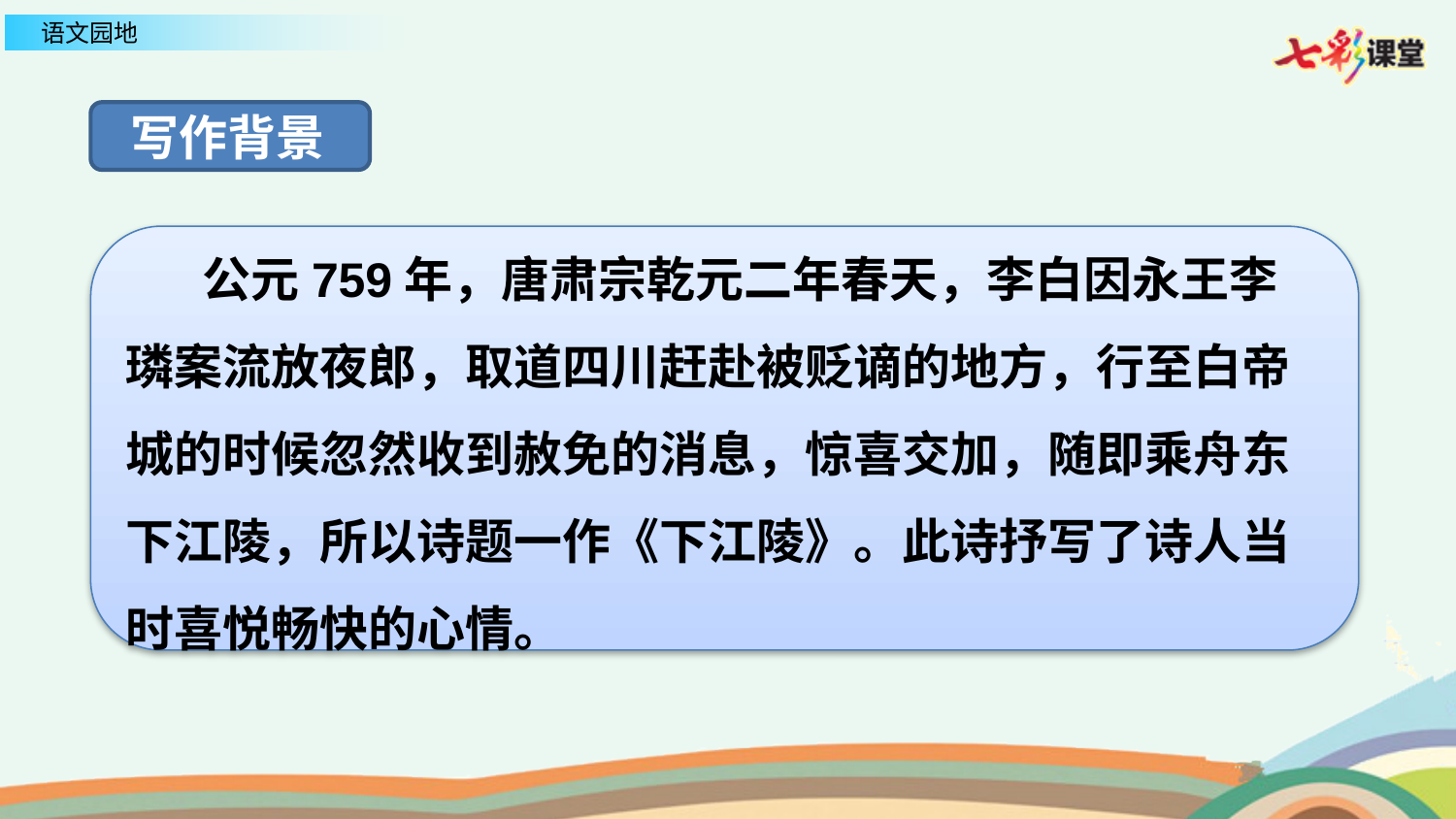

写作背景
      公元759年，唐肃宗乾元二年春天，李白因永王李璘案流放夜郎，取道四川赶赴被贬谪的地方，行至白帝城的时候忽然收到赦免的消息，惊喜交加，随即乘舟东下江陵，所以诗题一作《下江陵》。此诗抒写了诗人当时喜悦畅快的心情。